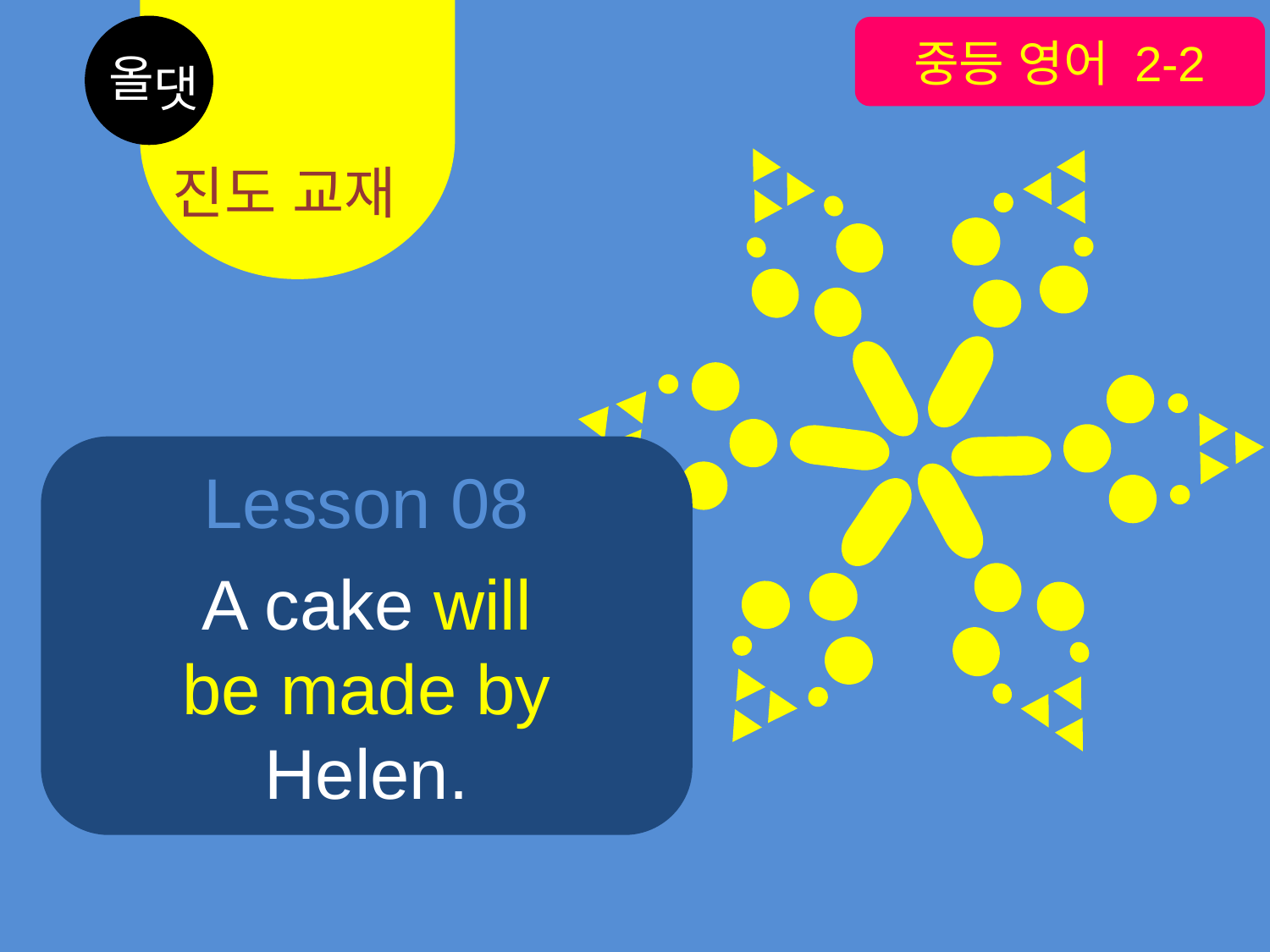

중등 영어 2-2

올
댓

진도 교재

Lesson 08

A cake will
be made by
Helen.